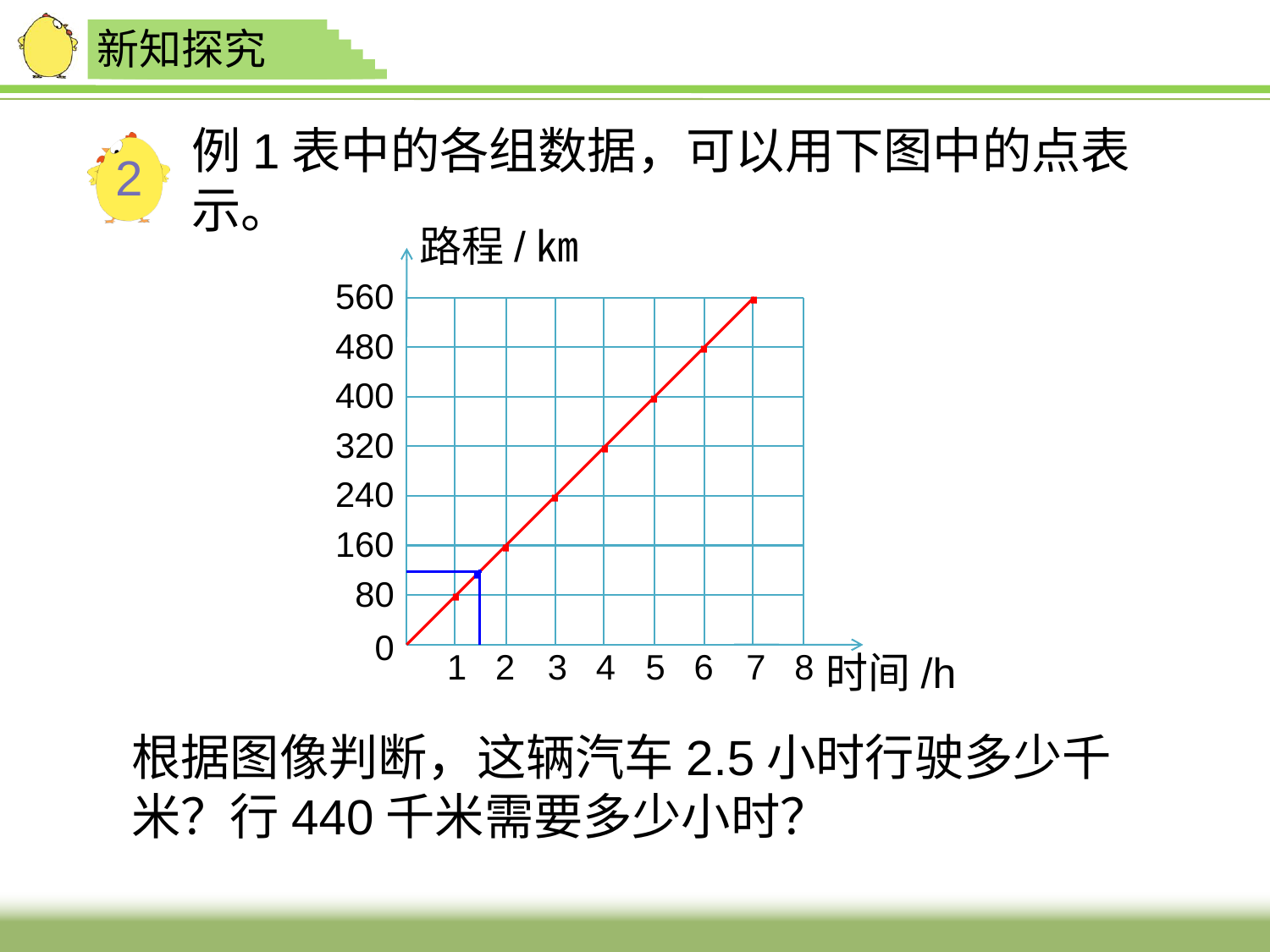

新知探究
# 例1表中的各组数据，可以用下图中的点表示。
2
路程/㎞
·
560
·
480
·
400
·
320
·
240
·
160
·
·
80
0
1
2
3
4
5
6
7
8
时间/h
根据图像判断，这辆汽车2.5小时行驶多少千米？行440千米需要多少小时？